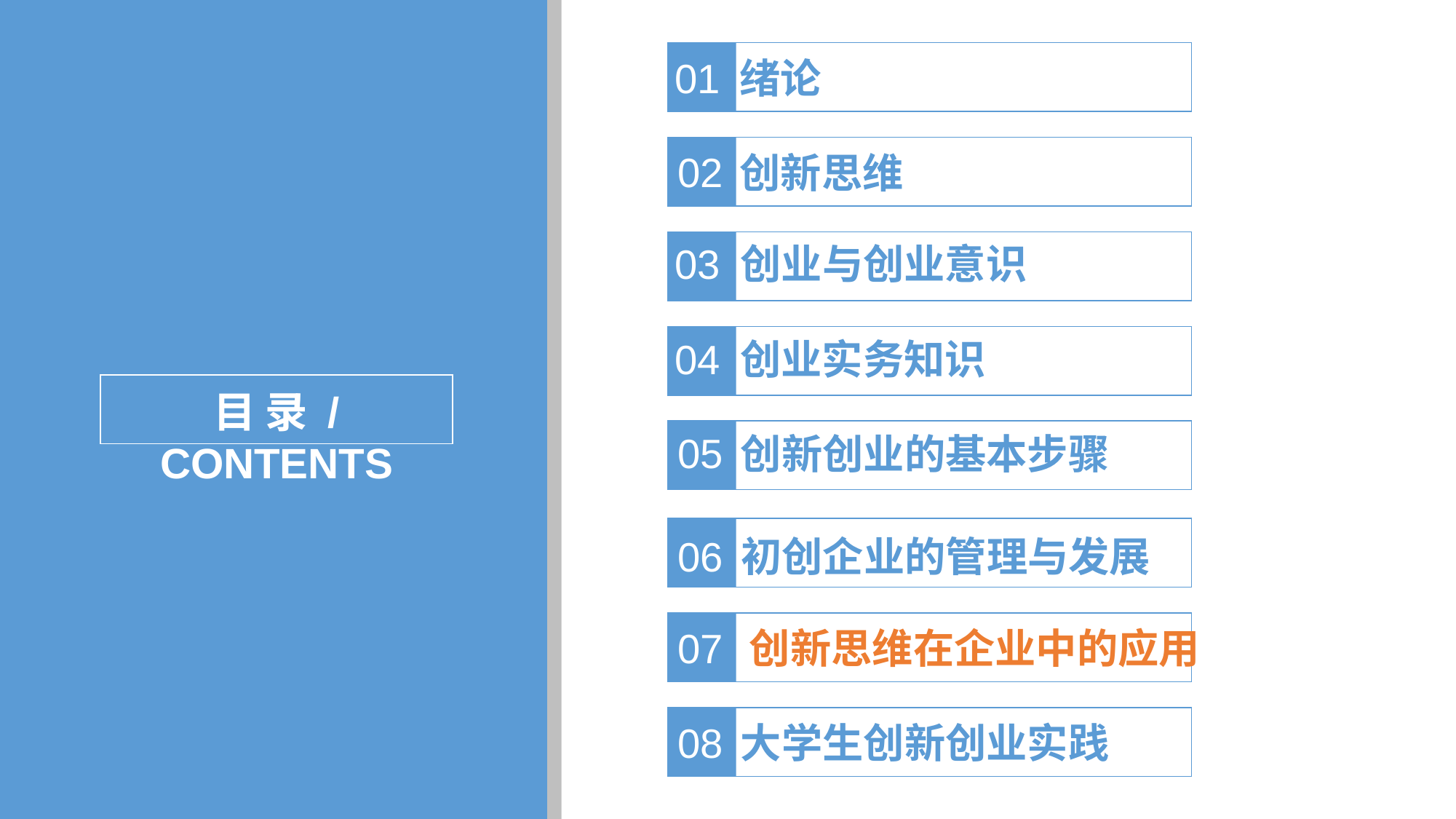

01
绪论

02
创新思维
03
创业与创业意识

04

创业实务知识

目 录 / CONTENTS
05

创新创业的基本步骤

06
初创企业的管理与发展

07
创新思维在企业中的应用

08
大学生创新创业实践